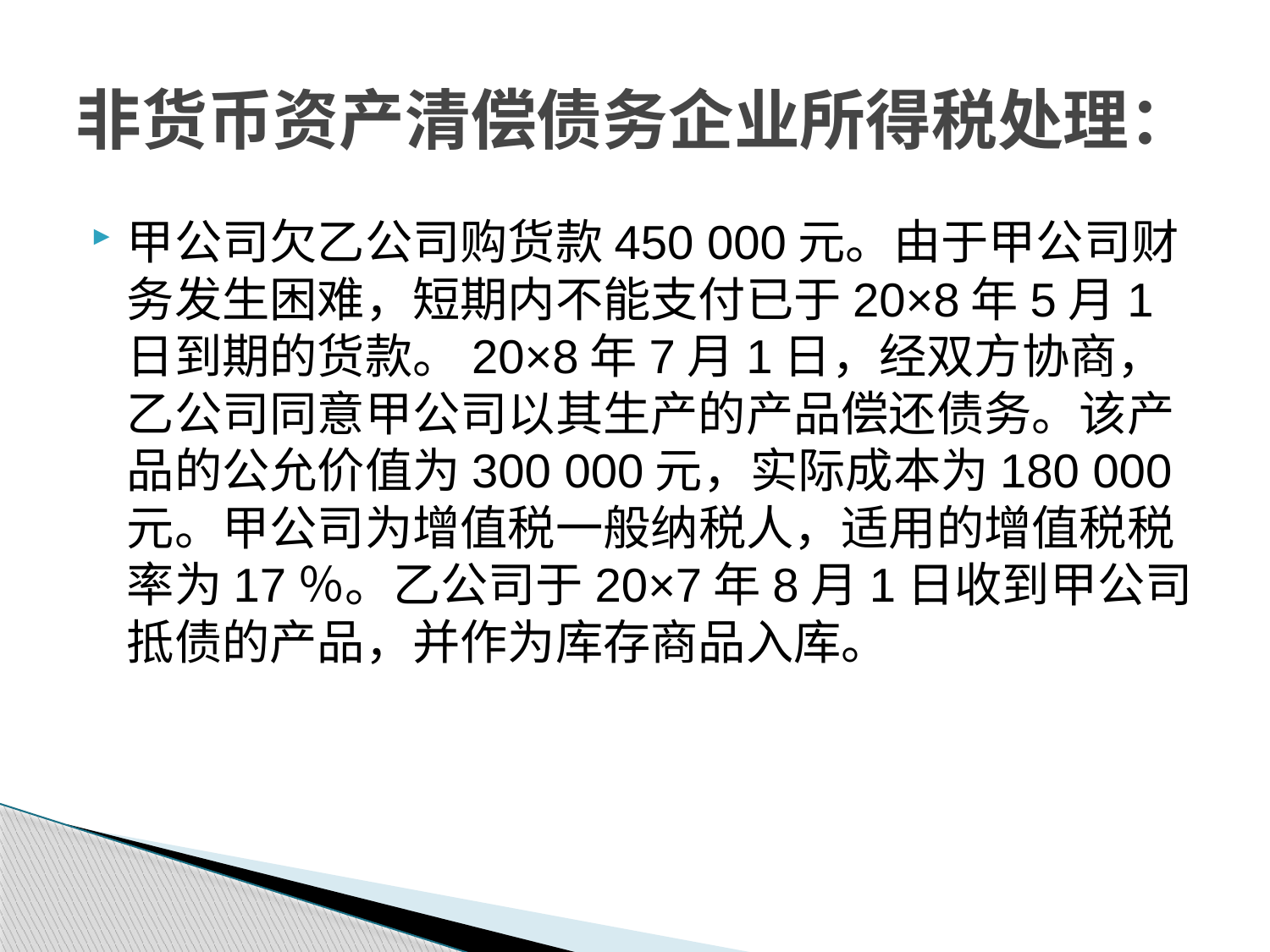

# 非货币资产清偿债务企业所得税处理：
甲公司欠乙公司购货款450 000元。由于甲公司财务发生困难，短期内不能支付已于20×8年5月1 日到期的货款。20×8年7月1日，经双方协商，乙公司同意甲公司以其生产的产品偿还债务。该产品的公允价值为300 000元，实际成本为180 000元。甲公司为增值税一般纳税人，适用的增值税税率为17％。乙公司于20×7年8月1日收到甲公司抵债的产品，并作为库存商品入库。